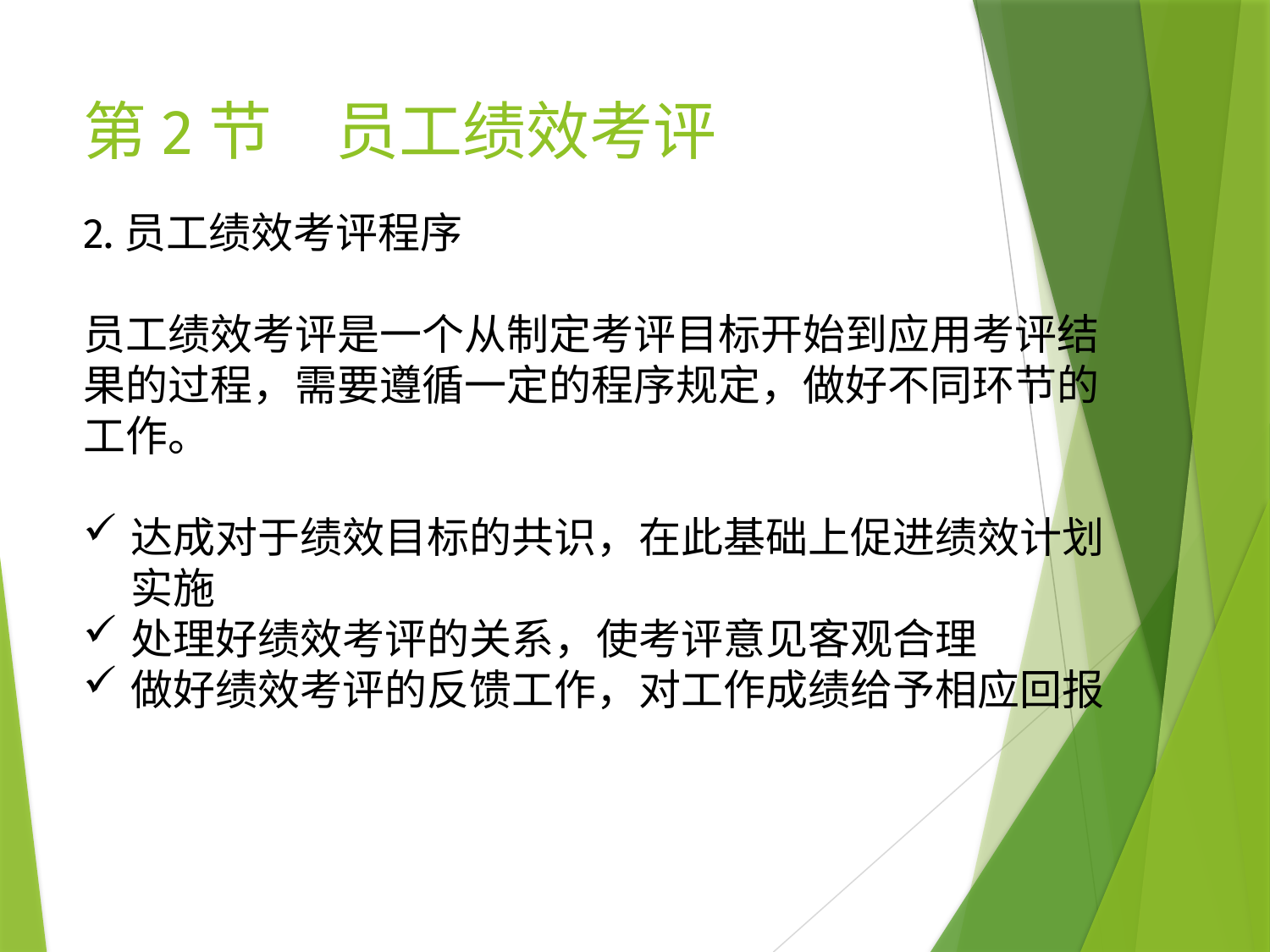

# 第2节　员工绩效考评
2.员工绩效考评程序

员工绩效考评是一个从制定考评目标开始到应用考评结果的过程，需要遵循一定的程序规定，做好不同环节的工作。

达成对于绩效目标的共识，在此基础上促进绩效计划实施
处理好绩效考评的关系，使考评意见客观合理
做好绩效考评的反馈工作，对工作成绩给予相应回报